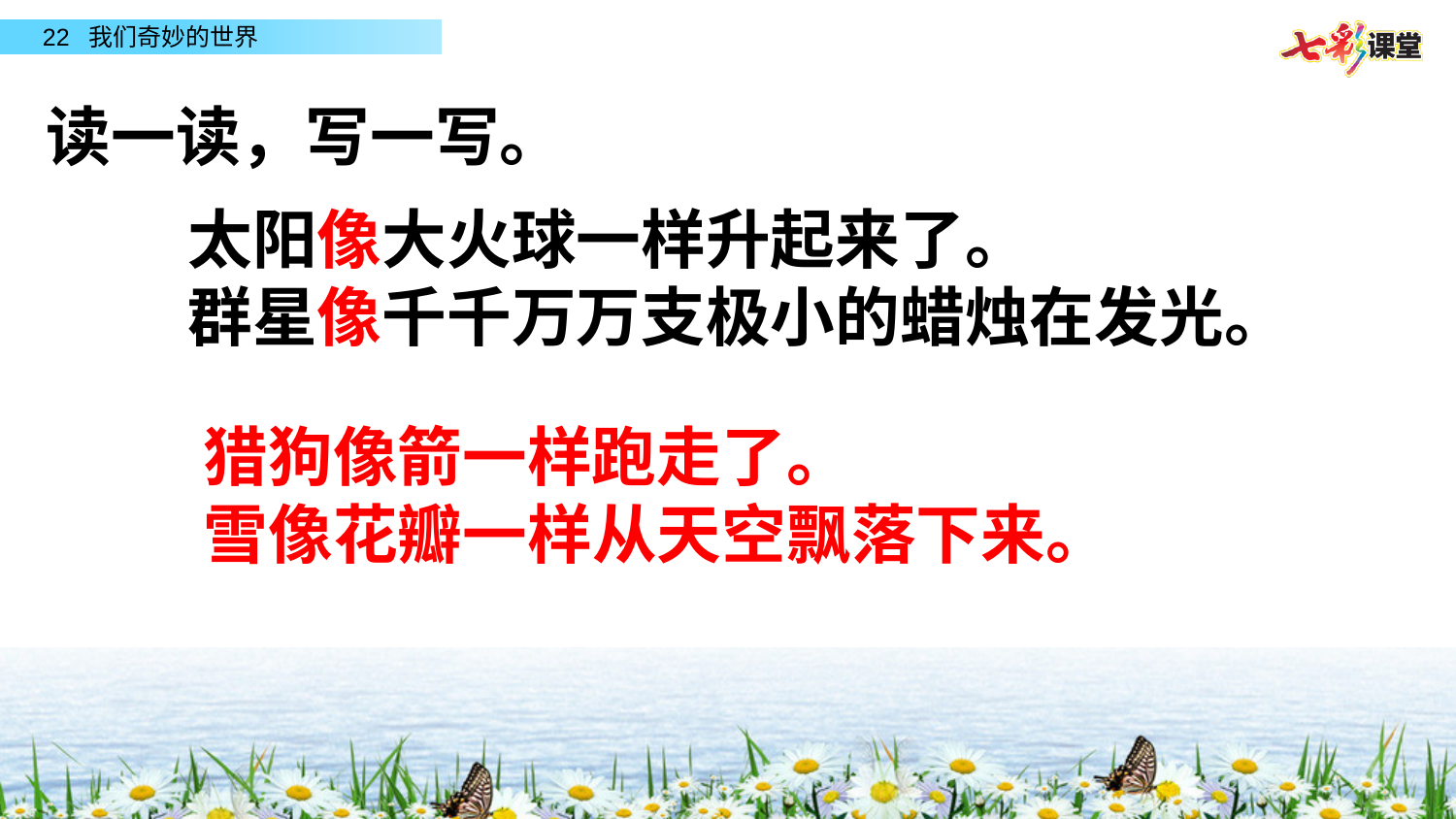

读一读，写一写。
太阳像大火球一样升起来了。
群星像千千万万支极小的蜡烛在发光。
猎狗像箭一样跑走了。
雪像花瓣一样从天空飘落下来。